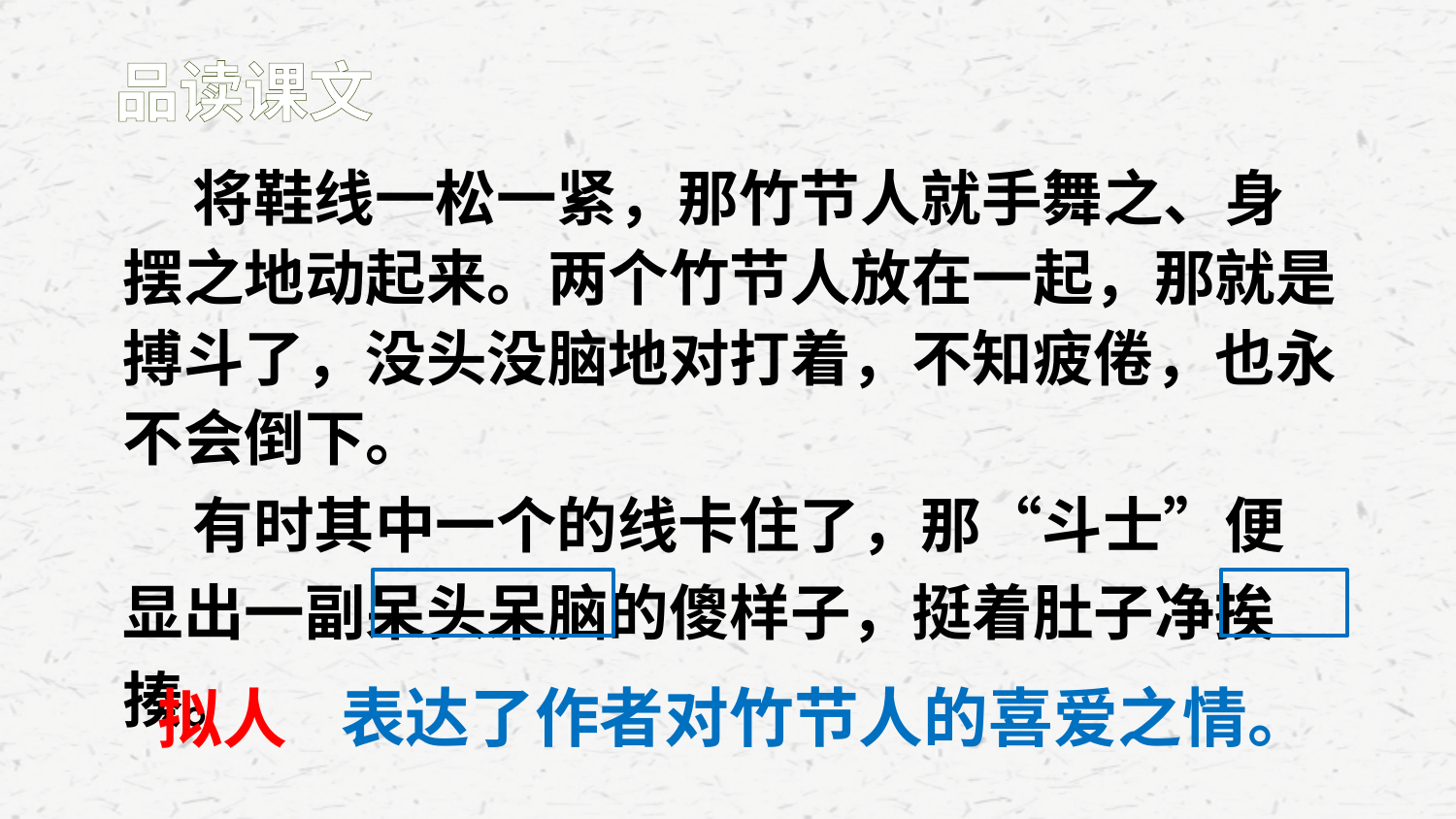

品读课文
    将鞋线一松一紧，那竹节人就手舞之、身摆之地动起来。两个竹节人放在一起，那就是搏斗了，没头没脑地对打着，不知疲倦，也永不会倒下。
    有时其中一个的线卡住了，那“斗士”便显出一副呆头呆脑的傻样子，挺着肚子净挨揍。

表达了作者对竹节人的喜爱之情。
拟人